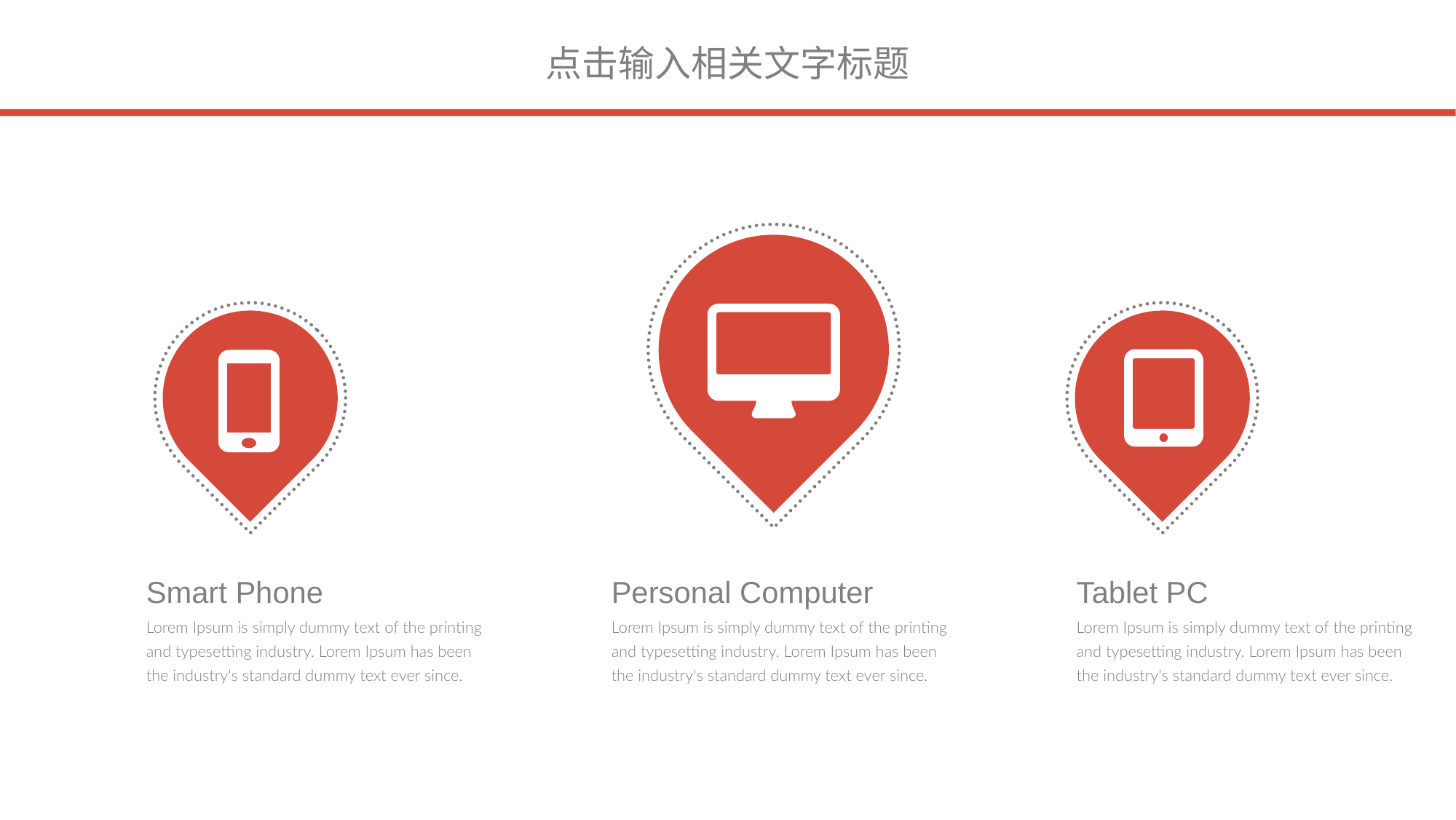

点击输入相关文字标题

Smart Phone
Lorem Ipsum is simply dummy text of the printing and typesetting industry. Lorem Ipsum has been the industry's standard dummy text ever since.

Personal Computer
Lorem Ipsum is simply dummy text of the printing and typesetting industry. Lorem Ipsum has been the industry's standard dummy text ever since.

Tablet PC
Lorem Ipsum is simply dummy text of the printing and typesetting industry. Lorem Ipsum has been the industry's standard dummy text ever since.